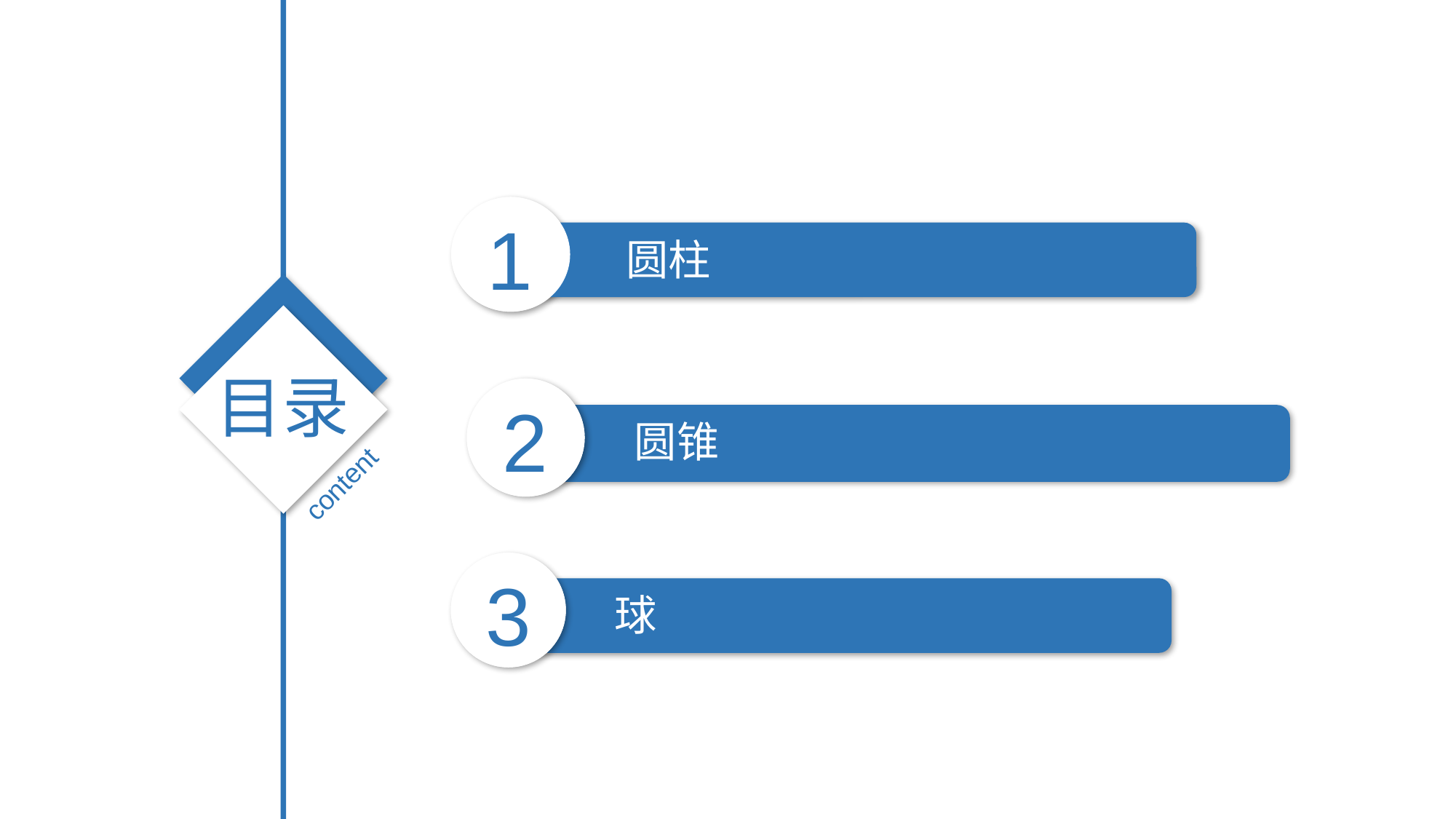

1

圆柱

目录

2

圆锥
content

3

球